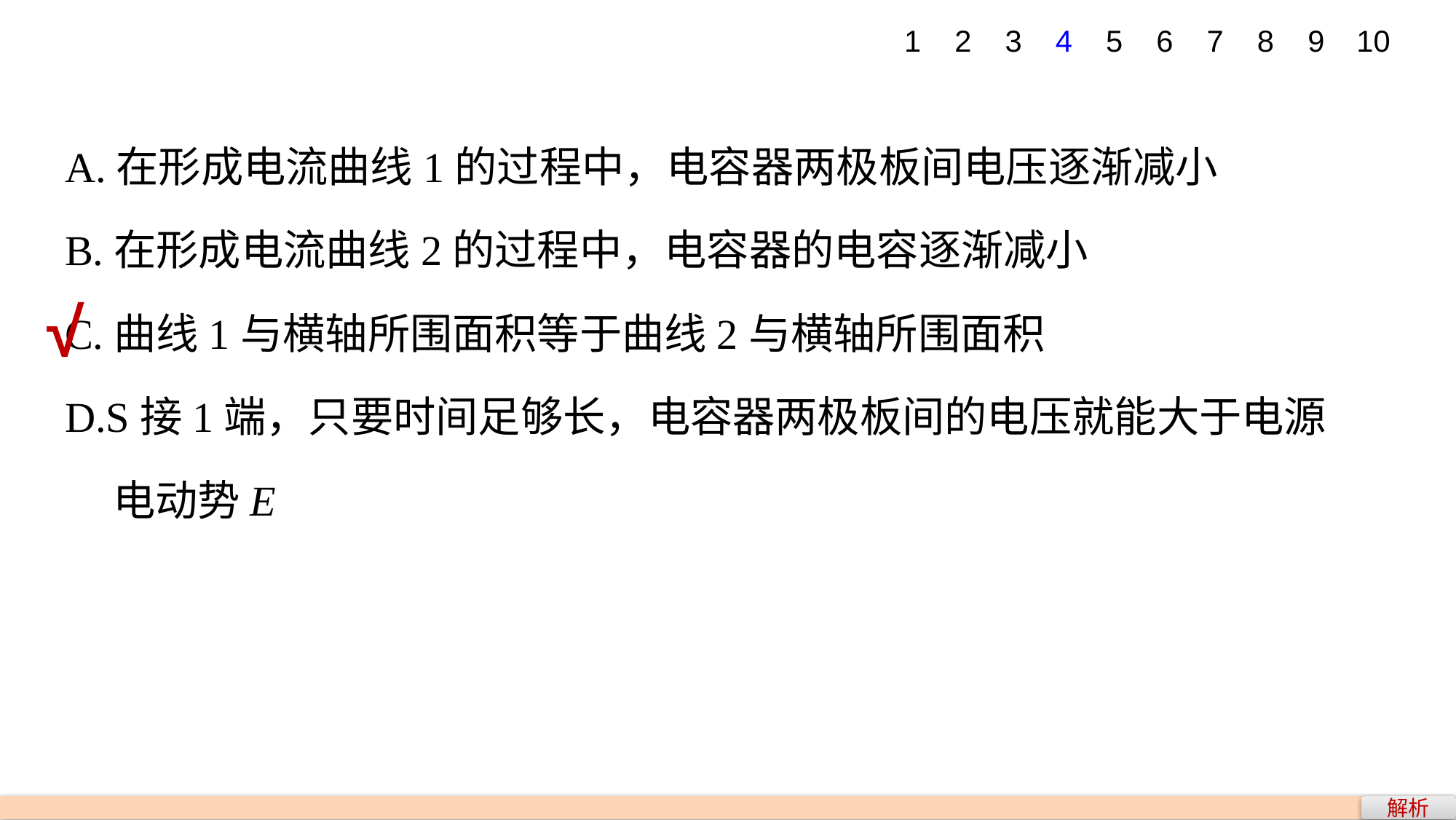

1
2
3
4
5
6
7
8
9
10
A.在形成电流曲线1的过程中，电容器两极板间电压逐渐减小
B.在形成电流曲线2的过程中，电容器的电容逐渐减小
C.曲线1与横轴所围面积等于曲线2与横轴所围面积
D.S接1端，只要时间足够长，电容器两极板间的电压就能大于电源
    电动势E
√

解析